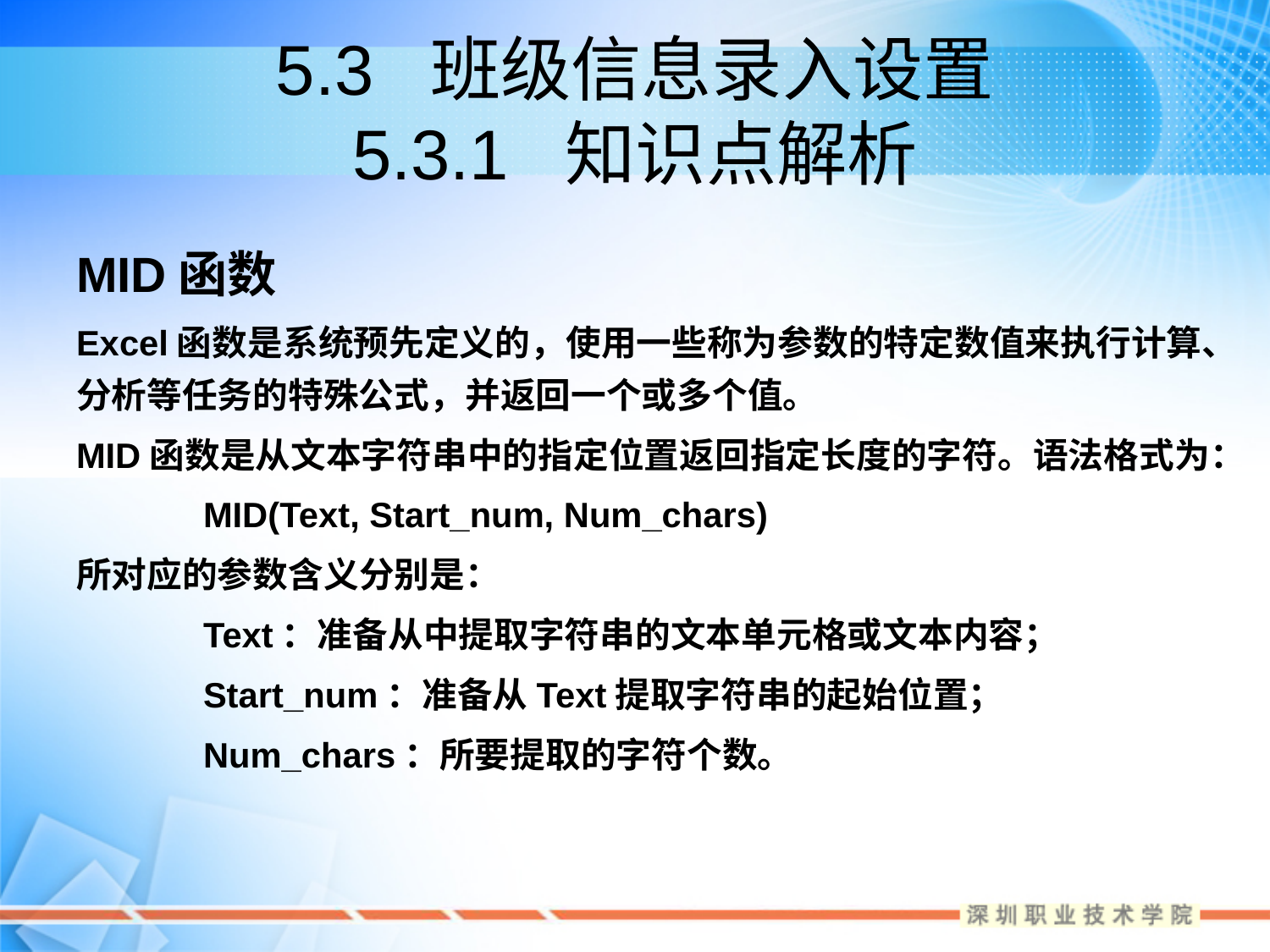

# 5.3  班级信息录入设置 5.3.1  知识点解析

MID函数
Excel函数是系统预先定义的，使用一些称为参数的特定数值来执行计算、分析等任务的特殊公式，并返回一个或多个值。
MID函数是从文本字符串中的指定位置返回指定长度的字符。语法格式为：
	MID(Text, Start_num, Num_chars)
所对应的参数含义分别是：
	Text：准备从中提取字符串的文本单元格或文本内容；
	Start_num：准备从Text提取字符串的起始位置；
	Num_chars：所要提取的字符个数。